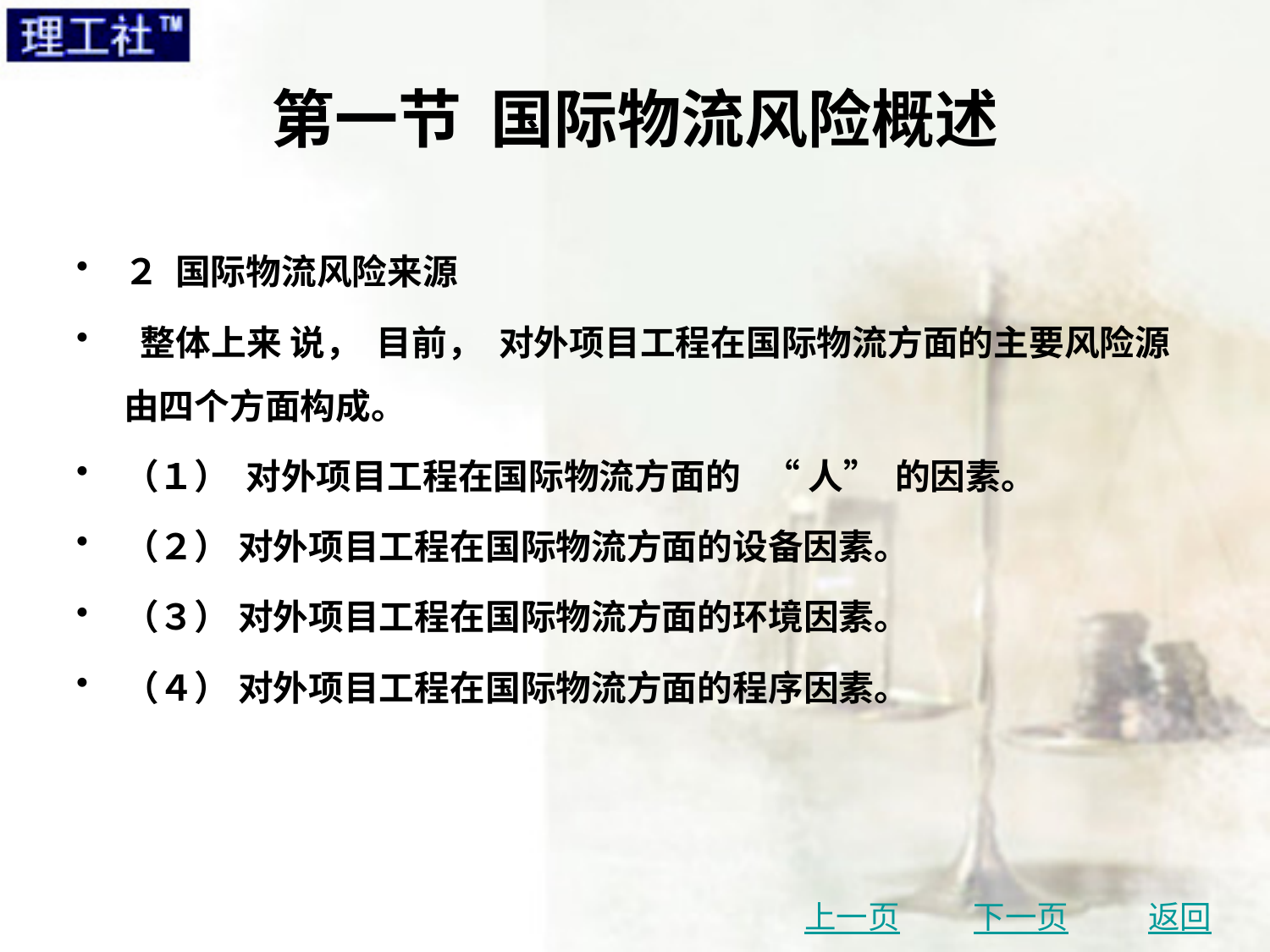

# 第一节  国际物流风险概述
２  国际物流风险来源
 整体上来 说，  目前，  对外项目工程在国际物流方面的主要风险源由四个方面构成。
（１）  对外项目工程在国际物流方面的   “ 人”  的因素。
（２） 对外项目工程在国际物流方面的设备因素。
（３） 对外项目工程在国际物流方面的环境因素。
（４） 对外项目工程在国际物流方面的程序因素。
上一页
下一页
返回